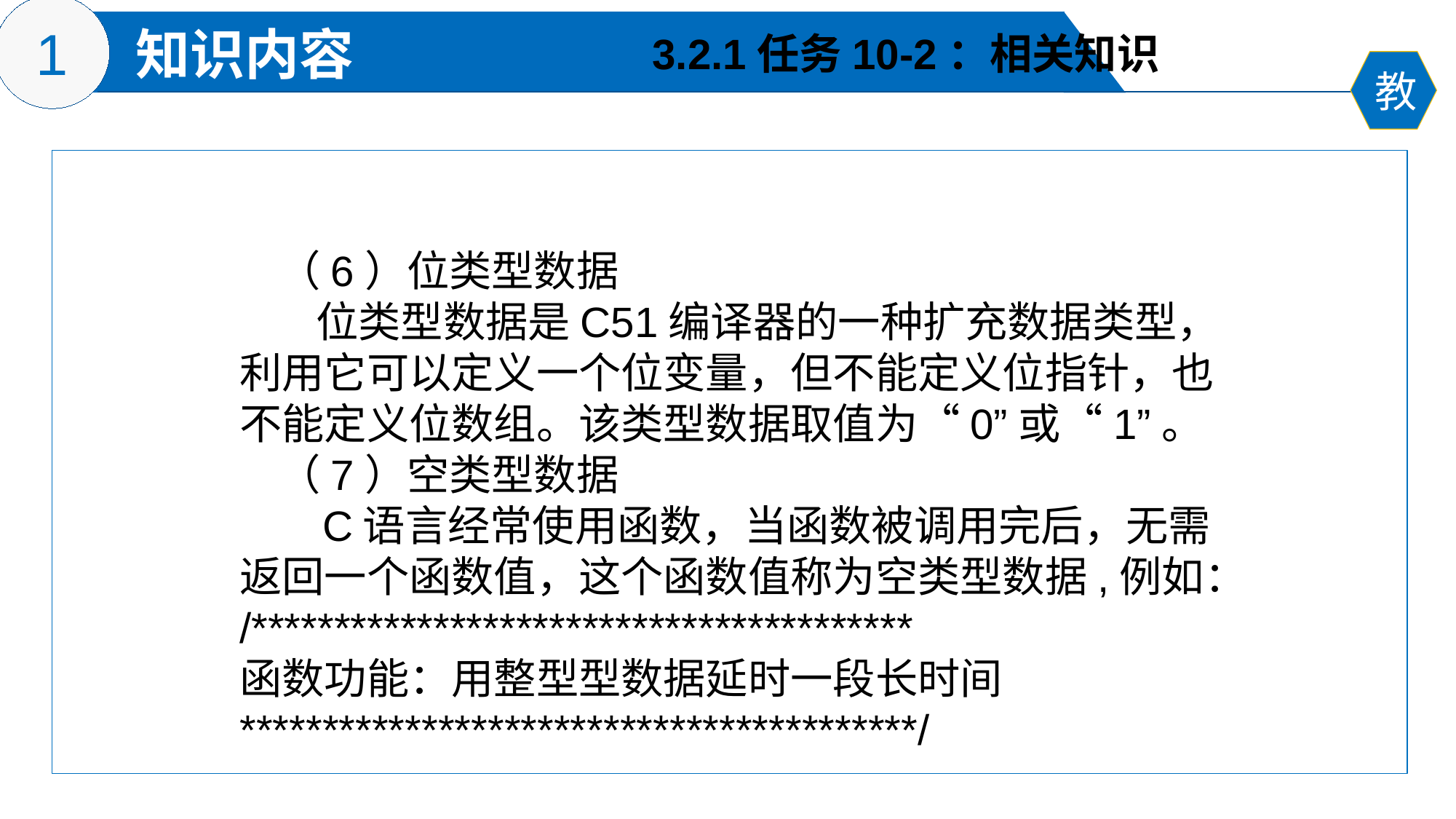

3.2.1任务10-2：相关知识

   （6）位类型数据
       位类型数据是C51编译器的一种扩充数据类型，利用它可以定义一个位变量，但不能定义位指针，也不能定义位数组。该类型数据取值为“0”或“1”。
   （7）空类型数据
       C语言经常使用函数，当函数被调用完后，无需返回一个函数值，这个函数值称为空类型数据,例如：
/****************************************
函数功能：用整型型数据延时一段长时间
*****************************************/